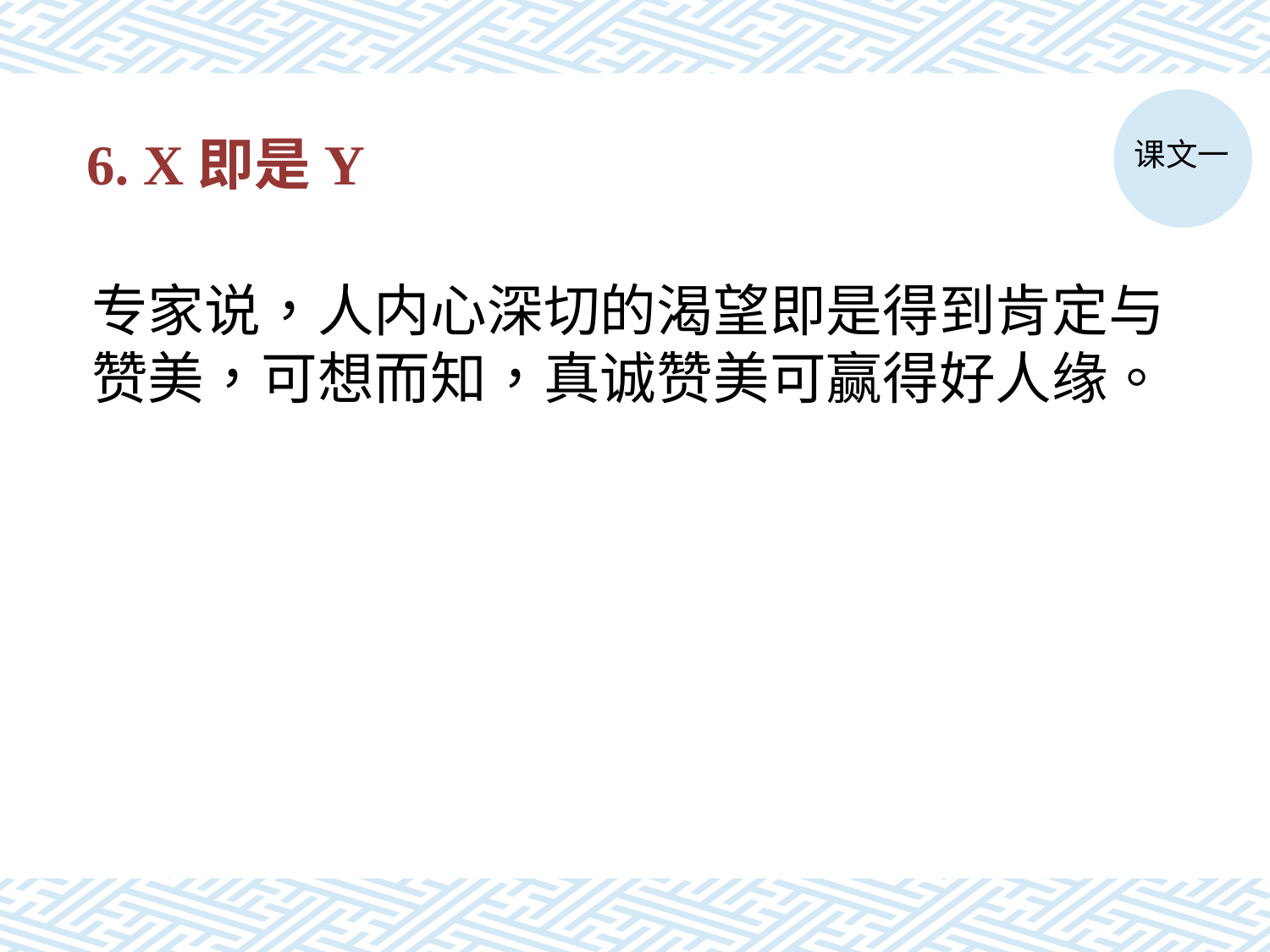

课文一
# 6. X即是Y
专家说，人内心深切的渴望即是得到肯定与赞美，可想而知，真诚赞美可赢得好人缘。